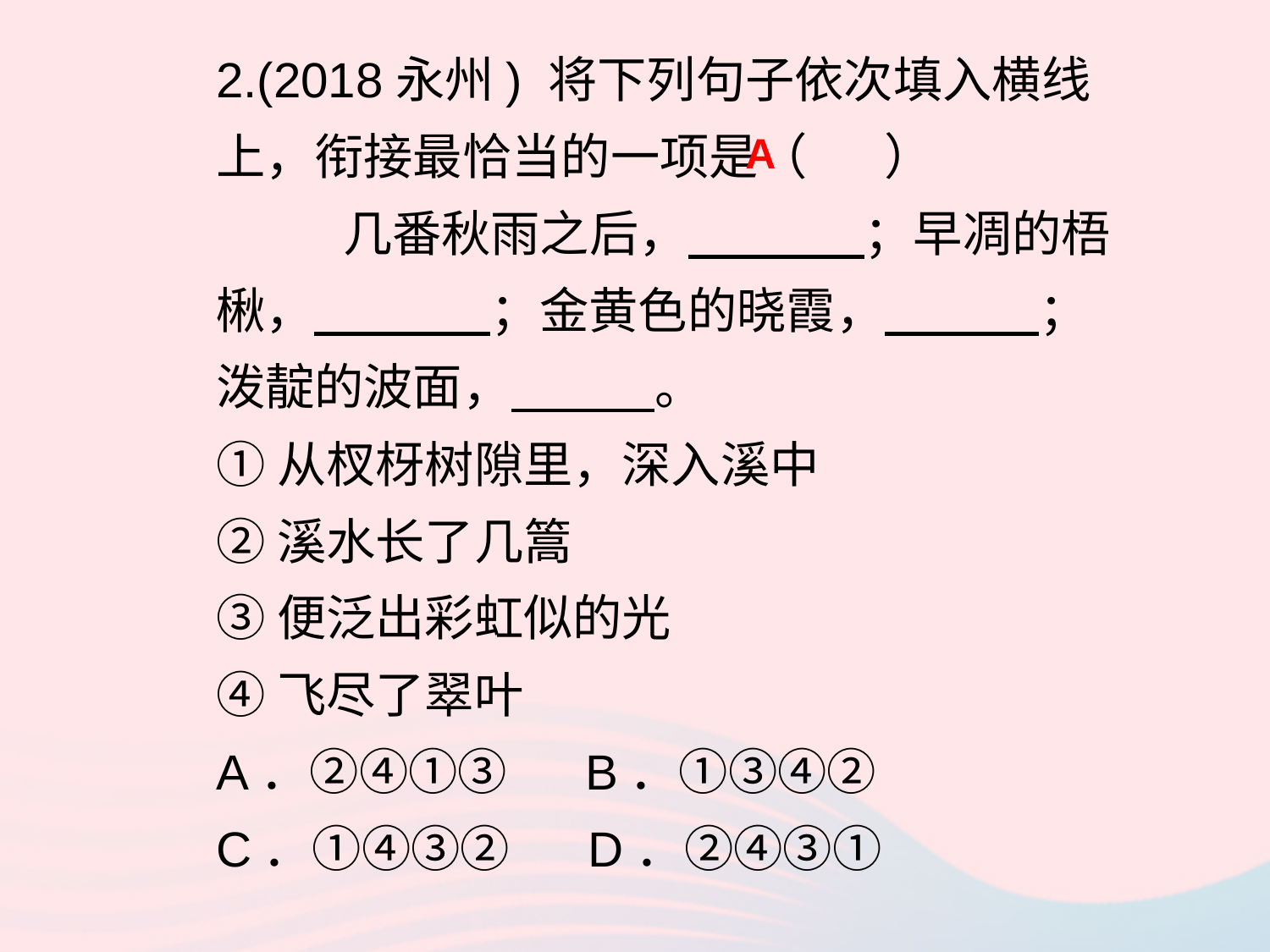

2.(2018永州) 将下列句子依次填入横线上，衔接最恰当的一项是（       ）
  	几番秋雨之后，                ；早凋的梧楸，                ；金黄色的晓霞，              ；泼靛的波面，             。
①从杈枒树隙里，深入溪中
②溪水长了几篙
③便泛出彩虹似的光
④飞尽了翠叶
A．②④①③      B．①③④②
C．①④③②      D．②④③①
A